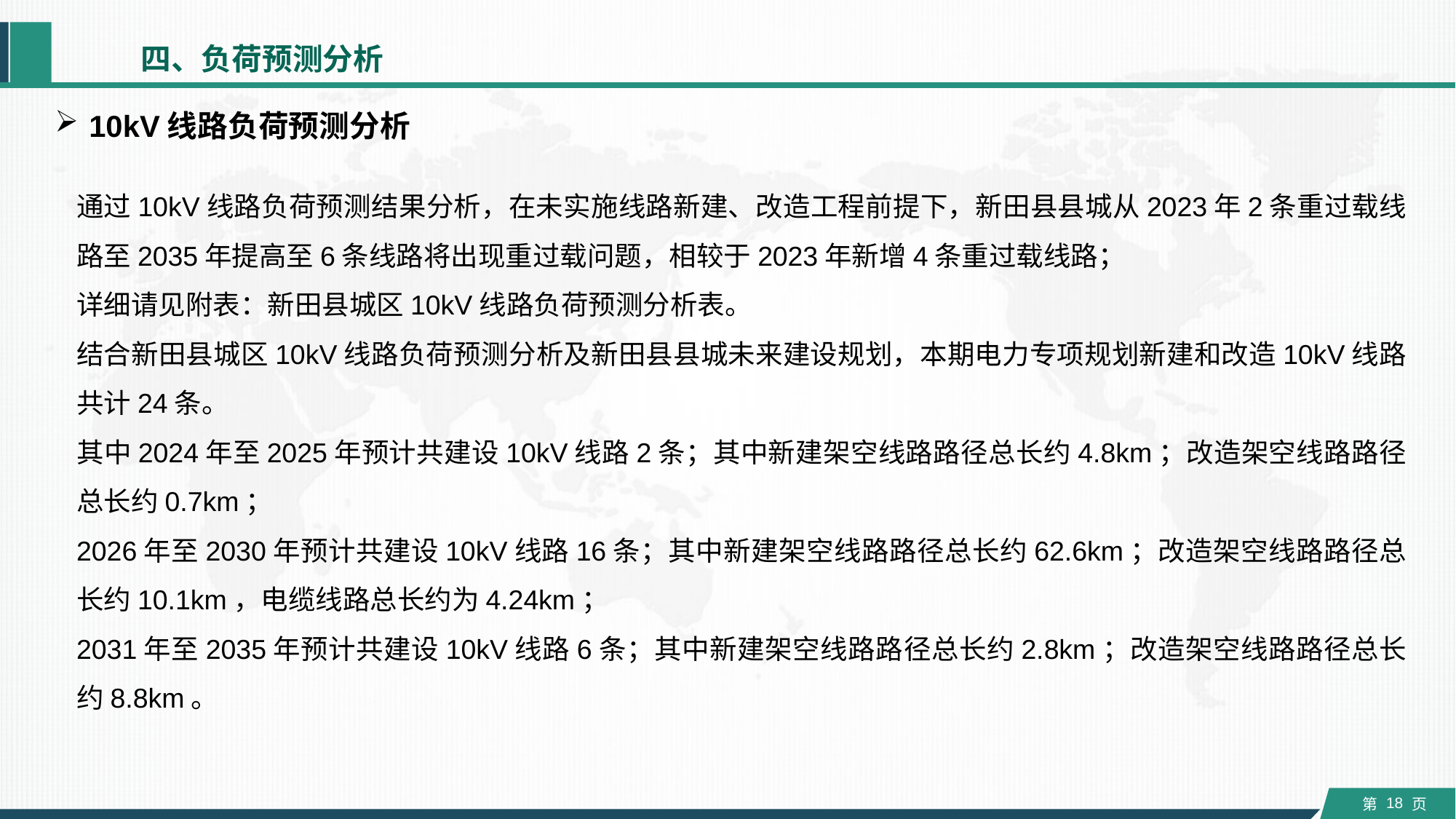

四、负荷预测分析
10kV线路负荷预测分析
通过10kV线路负荷预测结果分析，在未实施线路新建、改造工程前提下，新田县县城从2023年2条重过载线路至2035年提高至6条线路将出现重过载问题，相较于2023年新增4条重过载线路；
详细请见附表：新田县城区10kV线路负荷预测分析表。
结合新田县城区10kV线路负荷预测分析及新田县县城未来建设规划，本期电力专项规划新建和改造10kV线路共计24条。
其中2024年至2025年预计共建设10kV线路2条；其中新建架空线路路径总长约4.8km；改造架空线路路径总长约0.7km；
2026年至2030年预计共建设10kV线路16条；其中新建架空线路路径总长约62.6km；改造架空线路路径总长约10.1km，电缆线路总长约为4.24km；
2031年至2035年预计共建设10kV线路6条；其中新建架空线路路径总长约2.8km；改造架空线路路径总长约8.8km。